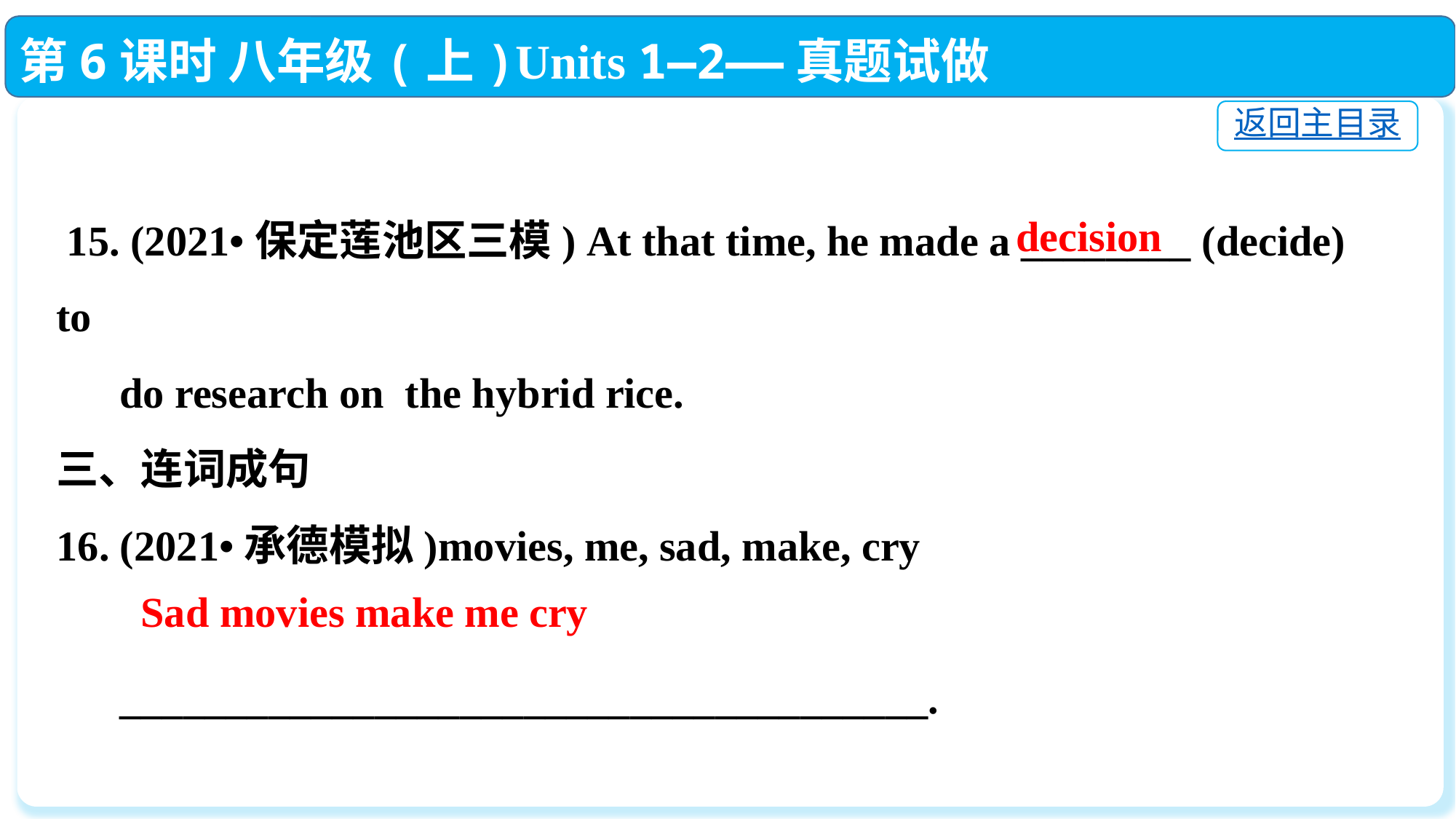

第6课时 八年级(上)Units 1—2——真题试做

返回主目录
 15. (2021•保定莲池区三模) At that time, he made a ________ (decide) to
      do research on  the hybrid rice.
三、连词成句
16. (2021•承德模拟)movies, me, sad, make, cry

      ______________________________________.
decision
Sad movies make me cry